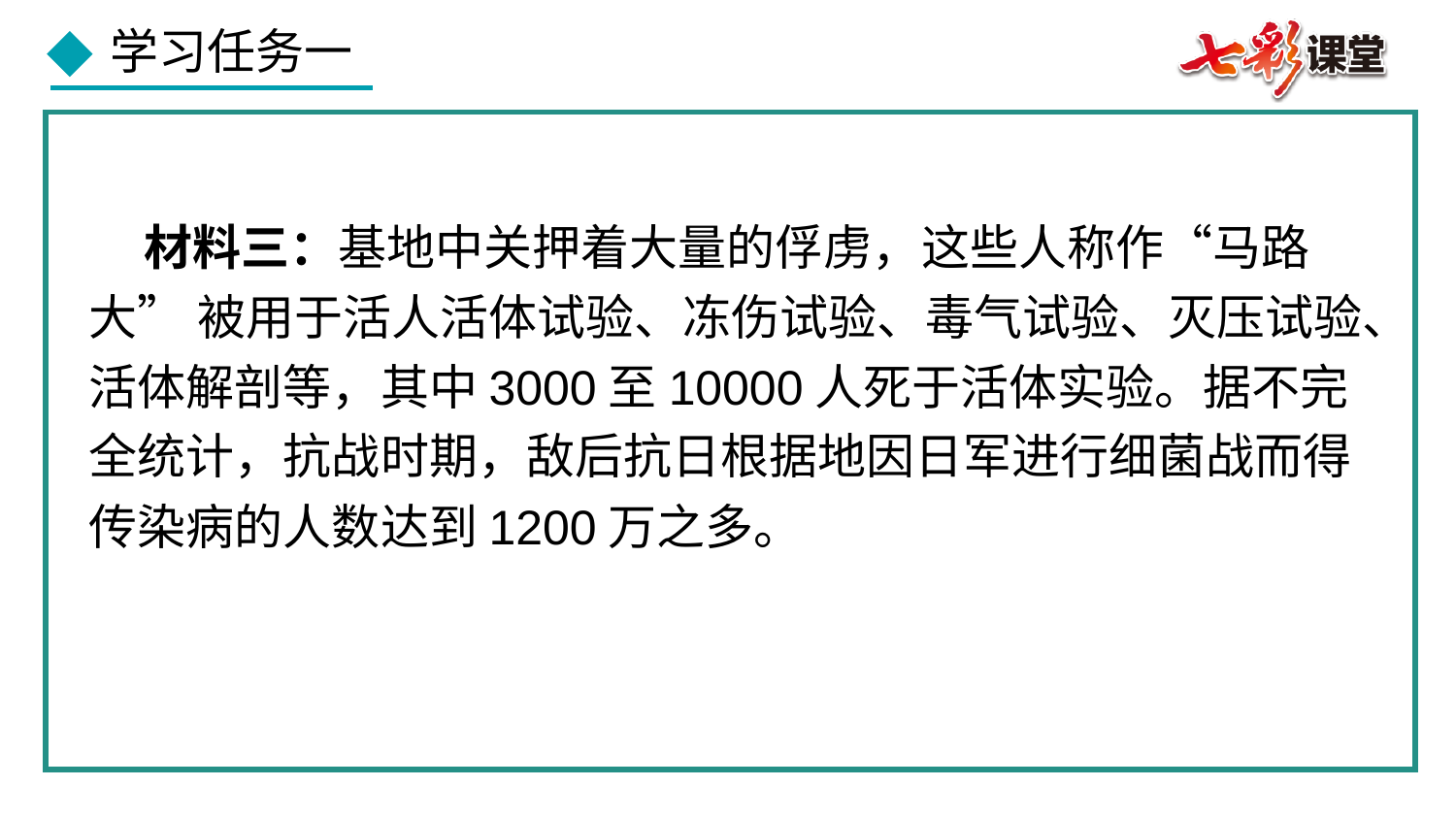

材料三：基地中关押着大量的俘虏，这些人称作“马路大” 被用于活人活体试验、冻伤试验、毒气试验、灭压试验、活体解剖等，其中3000至10000人死于活体实验。据不完全统计，抗战时期，敌后抗日根据地因日军进行细菌战而得传染病的人数达到1200万之多。